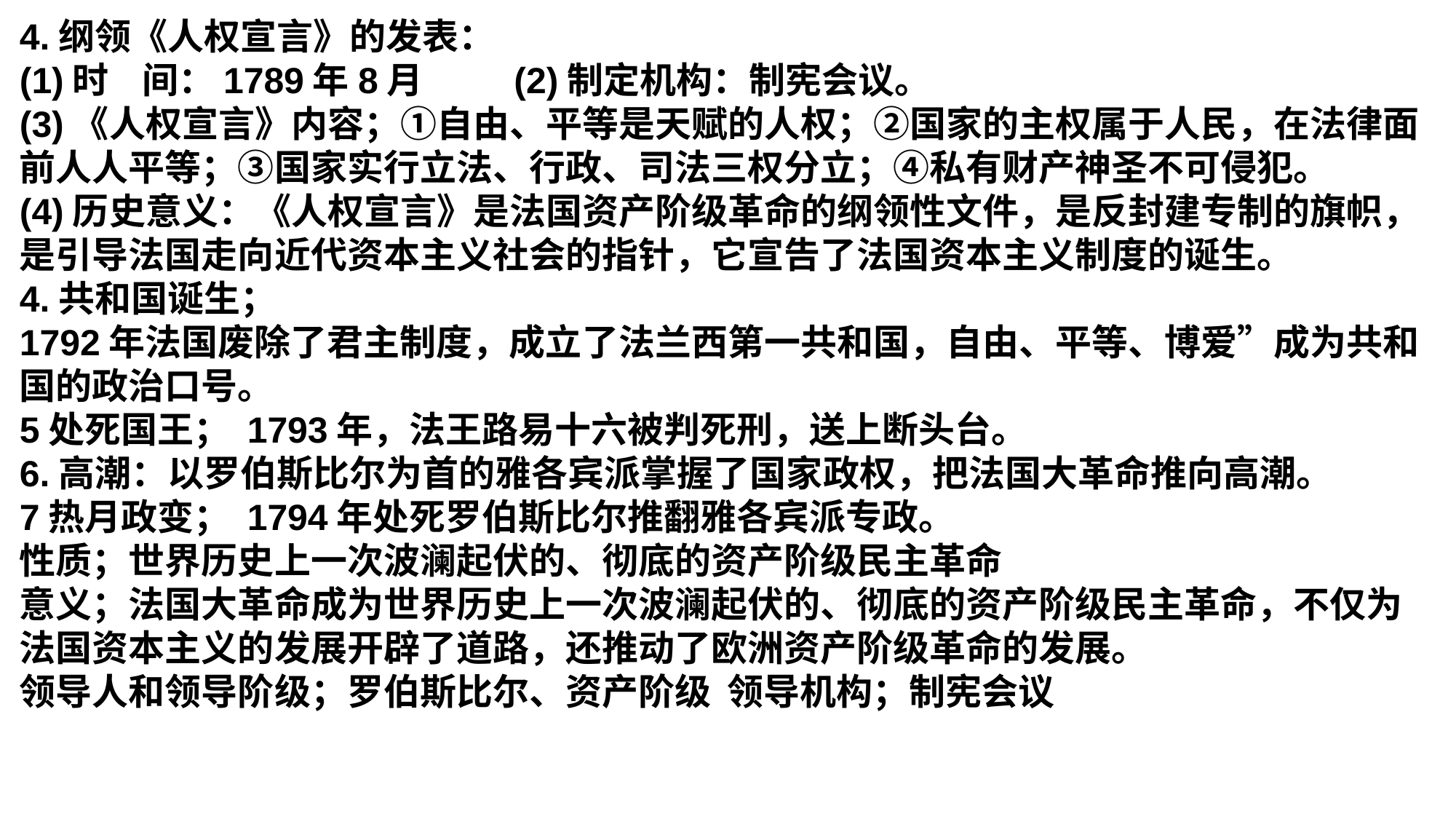

4.纲领《人权宣言》的发表：
(1)时    间：1789年8月          (2)制定机构：制宪会议。
(3)《人权宣言》内容；①自由、平等是天赋的人权；②国家的主权属于人民，在法律面前人人平等；③国家实行立法、行政、司法三权分立；④私有财产神圣不可侵犯。
(4)历史意义：《人权宣言》是法国资产阶级革命的纲领性文件，是反封建专制的旗帜，是引导法国走向近代资本主义社会的指针，它宣告了法国资本主义制度的诞生。
4.共和国诞生；
1792年法国废除了君主制度，成立了法兰西第一共和国，自由、平等、博爱”成为共和国的政治口号。
5处死国王； 1793年，法王路易十六被判死刑，送上断头台。
6.高潮：以罗伯斯比尔为首的雅各宾派掌握了国家政权，把法国大革命推向高潮。
7热月政变； 1794年处死罗伯斯比尔推翻雅各宾派专政。
性质；世界历史上一次波澜起伏的、彻底的资产阶级民主革命
意义；法国大革命成为世界历史上一次波澜起伏的、彻底的资产阶级民主革命，不仅为法国资本主义的发展开辟了道路，还推动了欧洲资产阶级革命的发展。
领导人和领导阶级；罗伯斯比尔、资产阶级  领导机构；制宪会议